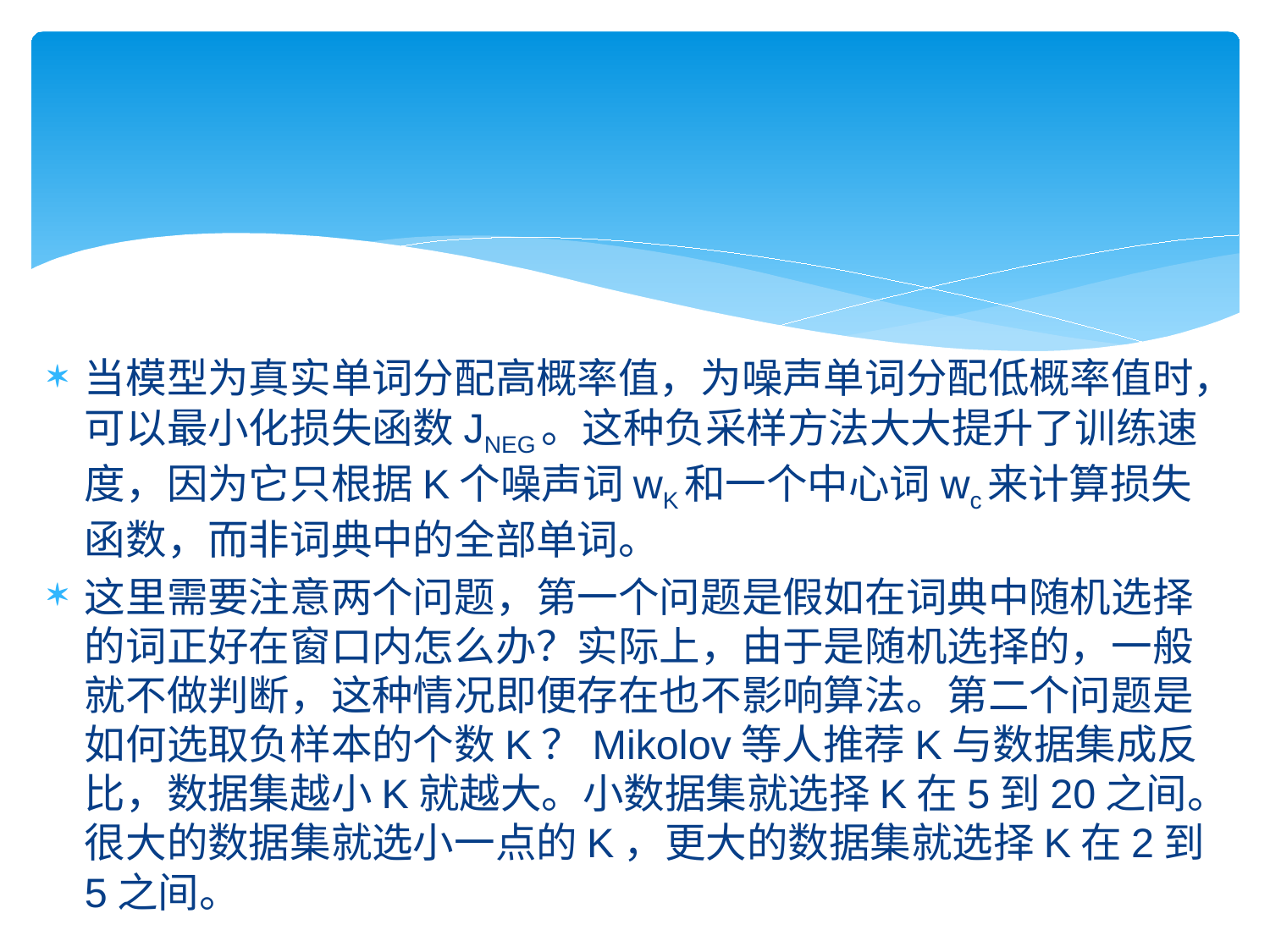

当模型为真实单词分配高概率值，为噪声单词分配低概率值时，可以最小化损失函数JNEG。这种负采样方法大大提升了训练速度，因为它只根据K个噪声词wK和一个中心词wc来计算损失函数，而非词典中的全部单词。
这里需要注意两个问题，第一个问题是假如在词典中随机选择的词正好在窗口内怎么办？实际上，由于是随机选择的，一般就不做判断，这种情况即便存在也不影响算法。第二个问题是如何选取负样本的个数K？Mikolov等人推荐K与数据集成反比，数据集越小K就越大。小数据集就选择K在5到20之间。很大的数据集就选小一点的K，更大的数据集就选择K在2到5之间。